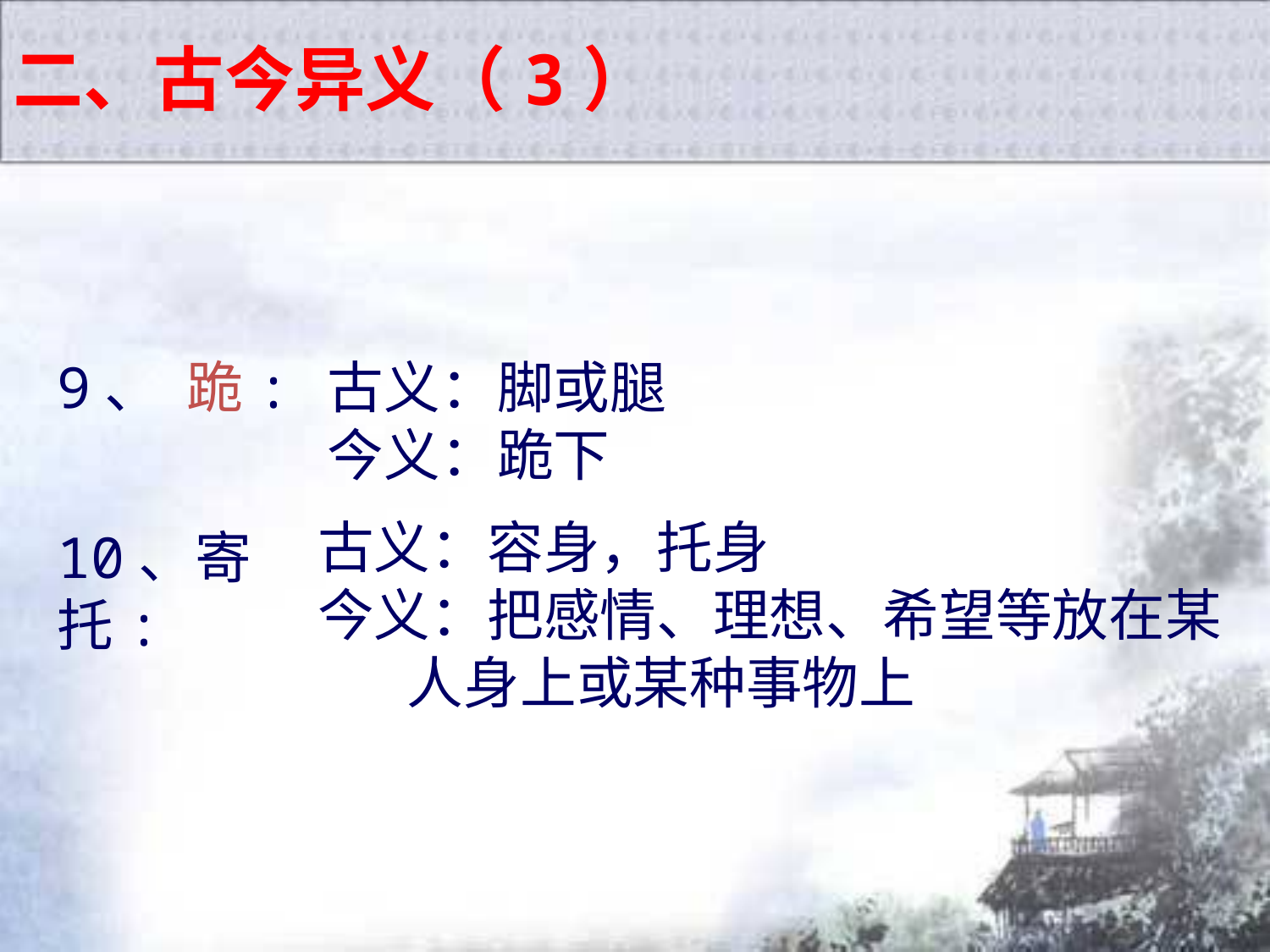

二、古今异义（3）
9、  跪:
古义：脚或腿
今义：跪下
古义：容身，托身
今义：把感情、理想、希望等放在某
      人身上或某种事物上
10、寄托: